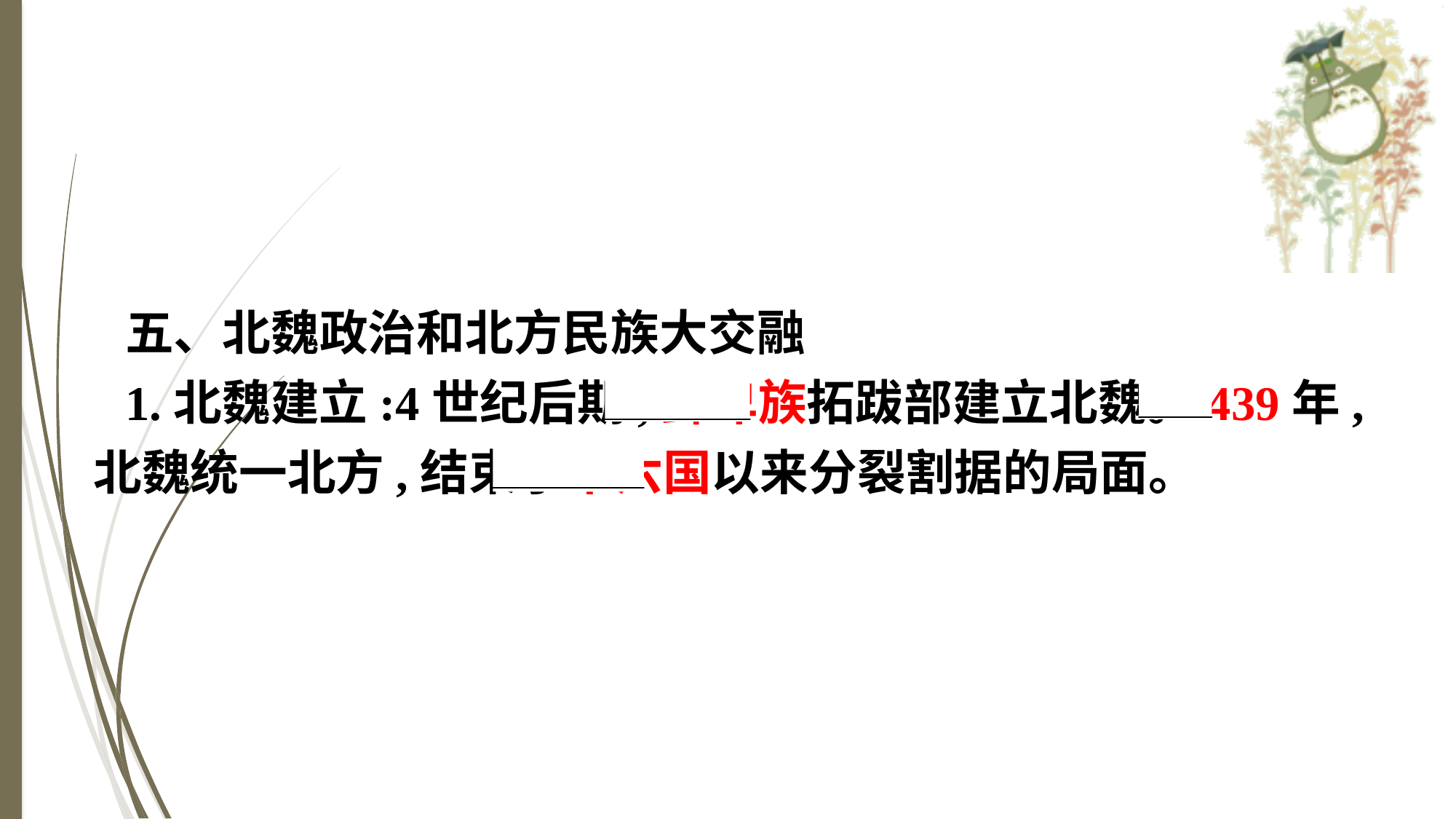

五、北魏政治和北方民族大交融
1.北魏建立:4世纪后期,鲜卑族拓跋部建立北魏。439年,北魏统一北方,结束了十六国以来分裂割据的局面。